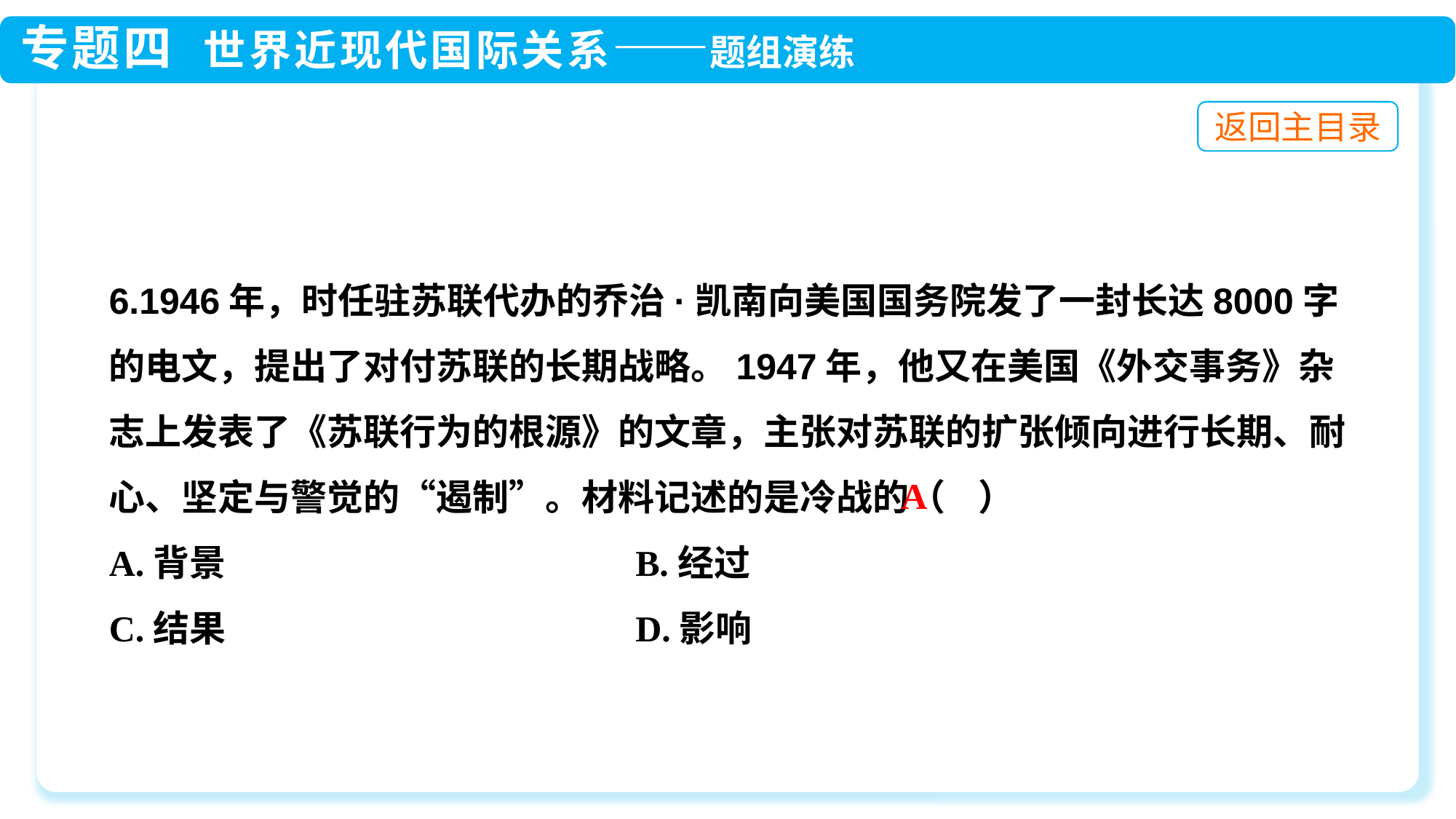

6.1946年，时任驻苏联代办的乔治·凯南向美国国务院发了一封长达8000字的电文，提出了对付苏联的长期战略。1947年，他又在美国《外交事务》杂志上发表了《苏联行为的根源》的文章，主张对苏联的扩张倾向进行长期、耐心、坚定与警觉的“遏制”。材料记述的是冷战的（    ）
A.背景                                                 B.经过
C.结果                                                 D.影响
A